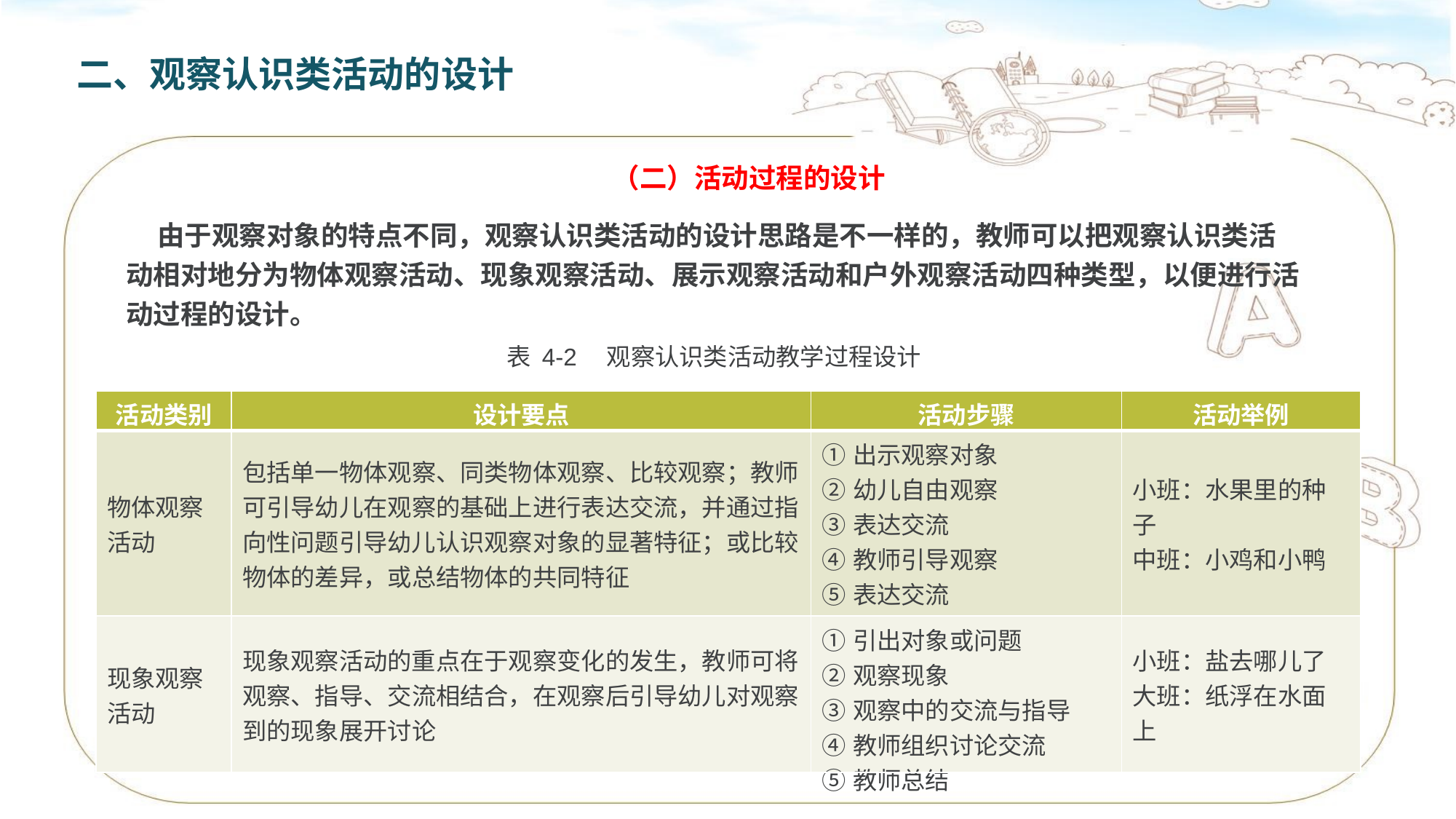

二、观察认识类活动的设计
（二）活动过程的设计
    由于观察对象的特点不同，观察认识类活动的设计思路是不一样的，教师可以把观察认识类活动相对地分为物体观察活动、现象观察活动、展示观察活动和户外观察活动四种类型，以便进行活动过程的设计。
表 4-2　观察认识类活动教学过程设计
| 活动类别 | 设计要点 | 活动步骤 | 活动举例 |
| --- | --- | --- | --- |
| 物体观察活动 | 包括单一物体观察、同类物体观察、比较观察；教师可引导幼儿在观察的基础上进行表达交流，并通过指向性问题引导幼儿认识观察对象的显著特征；或比较物体的差异，或总结物体的共同特征 | ①出示观察对象 ②幼儿自由观察 ③表达交流 ④教师引导观察 ⑤表达交流 ⑥教师总结 | 小班：水果里的种子 中班：小鸡和小鸭 |
| 现象观察活动 | 现象观察活动的重点在于观察变化的发生，教师可将观察、指导、交流相结合，在观察后引导幼儿对观察到的现象展开讨论 | ①引出对象或问题 ②观察现象 ③观察中的交流与指导 ④教师组织讨论交流 ⑤教师总结 | 小班：盐去哪儿了 大班：纸浮在水面上 |